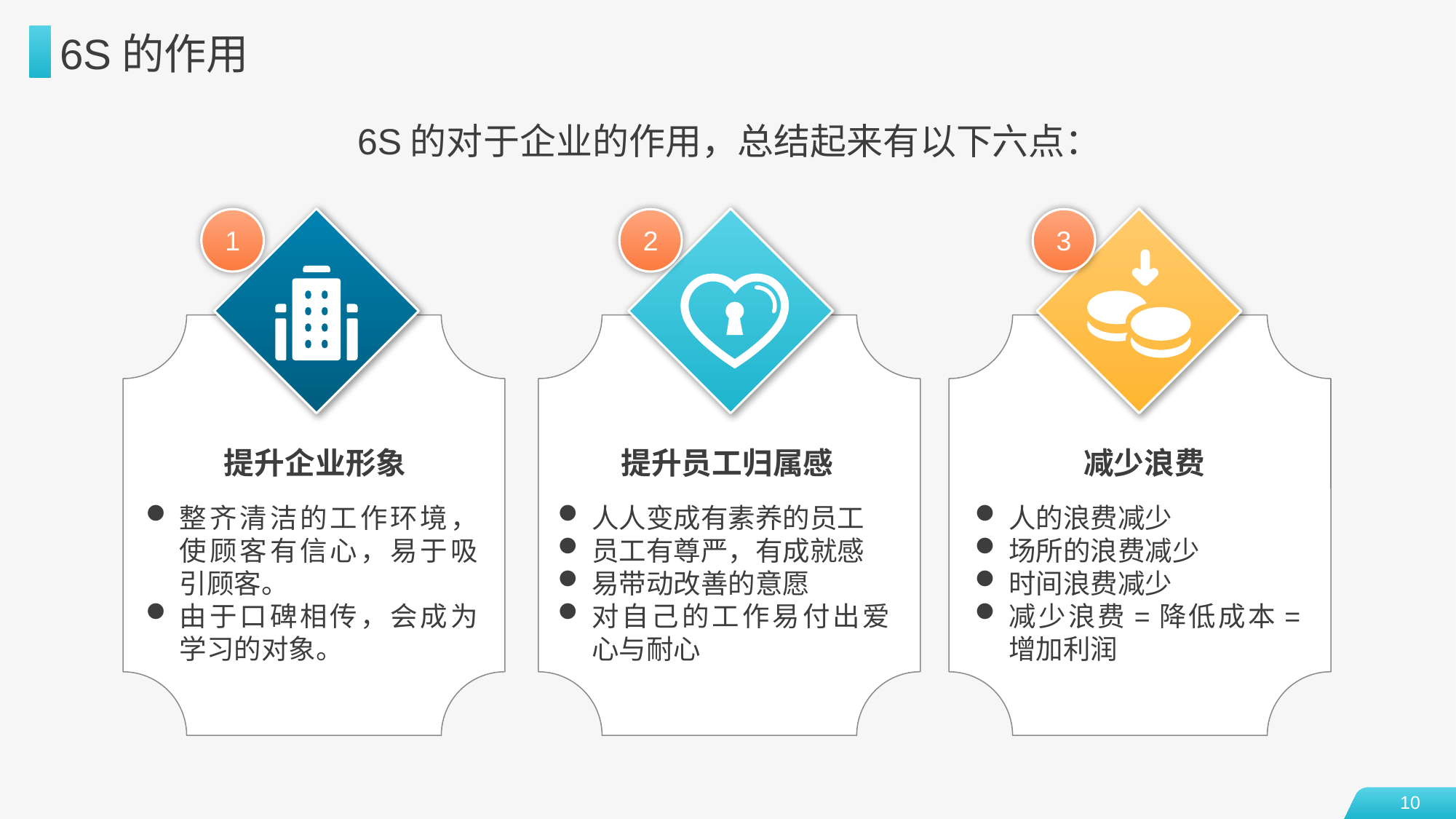

6S的作用
6S的对于企业的作用，总结起来有以下六点：

1
2
3

提升企业形象
提升员工归属感
减少浪费
整齐清洁的工作环境，使顾客有信心，易于吸引顾客。
由于口碑相传，会成为学习的对象。
人人变成有素养的员工
员工有尊严，有成就感
易带动改善的意愿
对自己的工作易付出爱心与耐心
人的浪费减少
场所的浪费减少
时间浪费减少
减少浪费=降低成本=增加利润